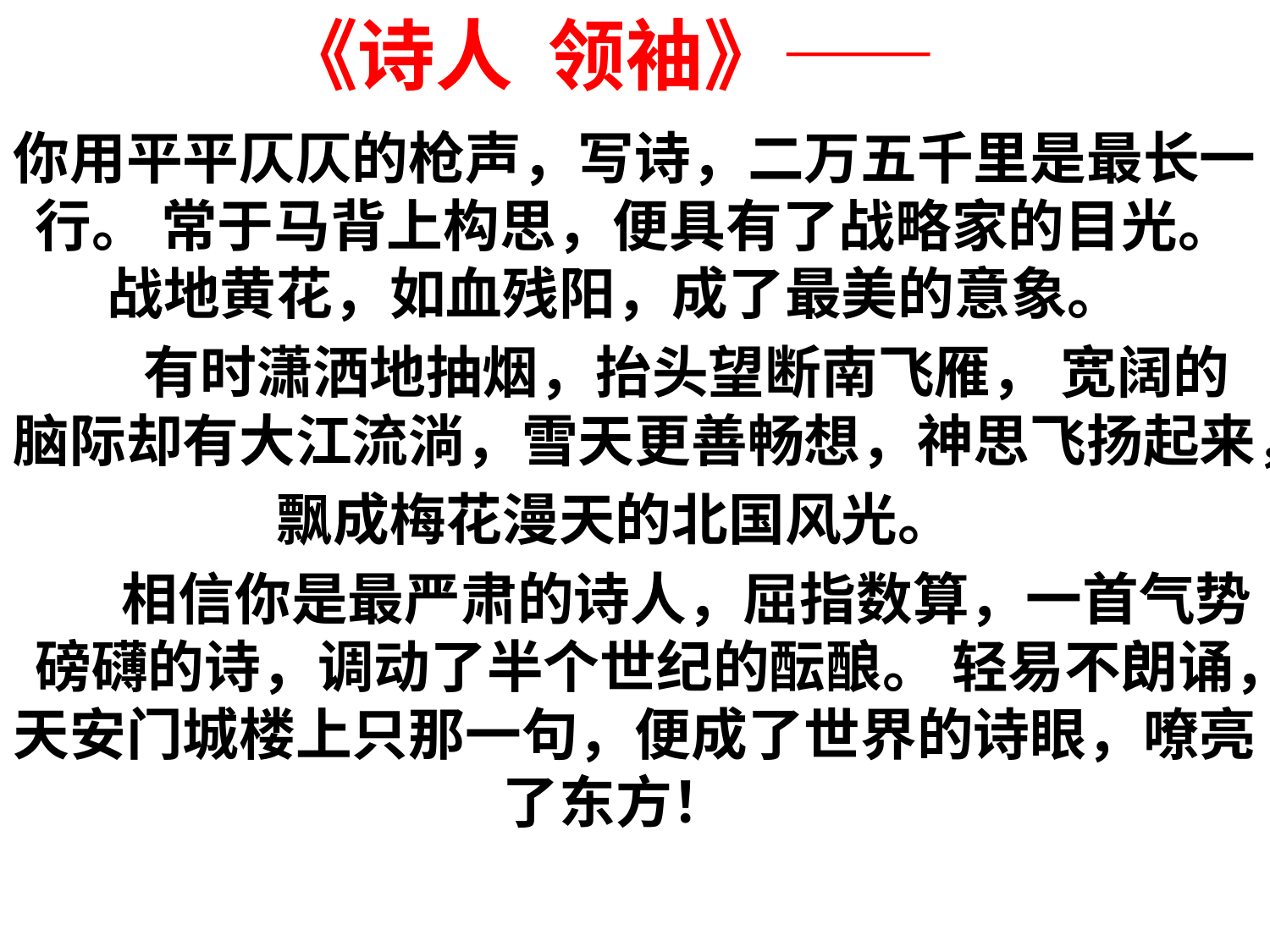

# 《诗人  领袖》——
你用平平仄仄的枪声，写诗，二万五千里是最长一行。 常于马背上构思，便具有了战略家的目光。战地黄花，如血残阳，成了最美的意象。
       有时潇洒地抽烟，抬头望断南飞雁， 宽阔的脑际却有大江流淌，雪天更善畅想，神思飞扬起来，
飘成梅花漫天的北国风光。
       相信你是最严肃的诗人，屈指数算，一首气势磅礴的诗，调动了半个世纪的酝酿。 轻易不朗诵，天安门城楼上只那一句，便成了世界的诗眼，嘹亮了东方！